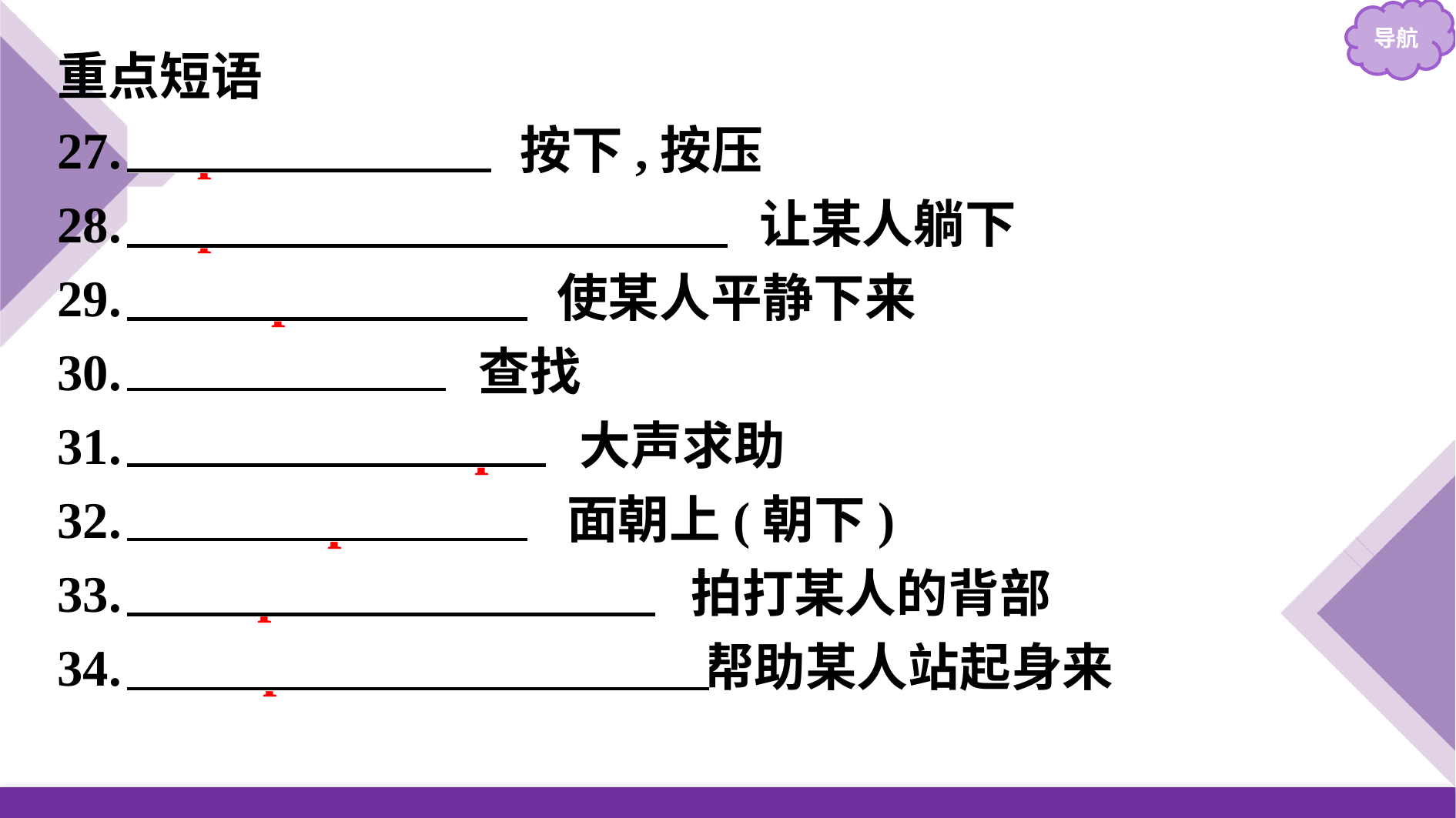

重点短语
27.　press down　 按下,按压
28.　put sb on his/her back　 让某人躺下
29.　keep sb calm　 使某人平静下来
30.　check for　 查找
31.　shout for help　 大声求助
32.　face up/down　 面朝上(朝下)
33.　slap sb on the back　 拍打某人的背部
34.　help sb to one’s feet　 帮助某人站起身来